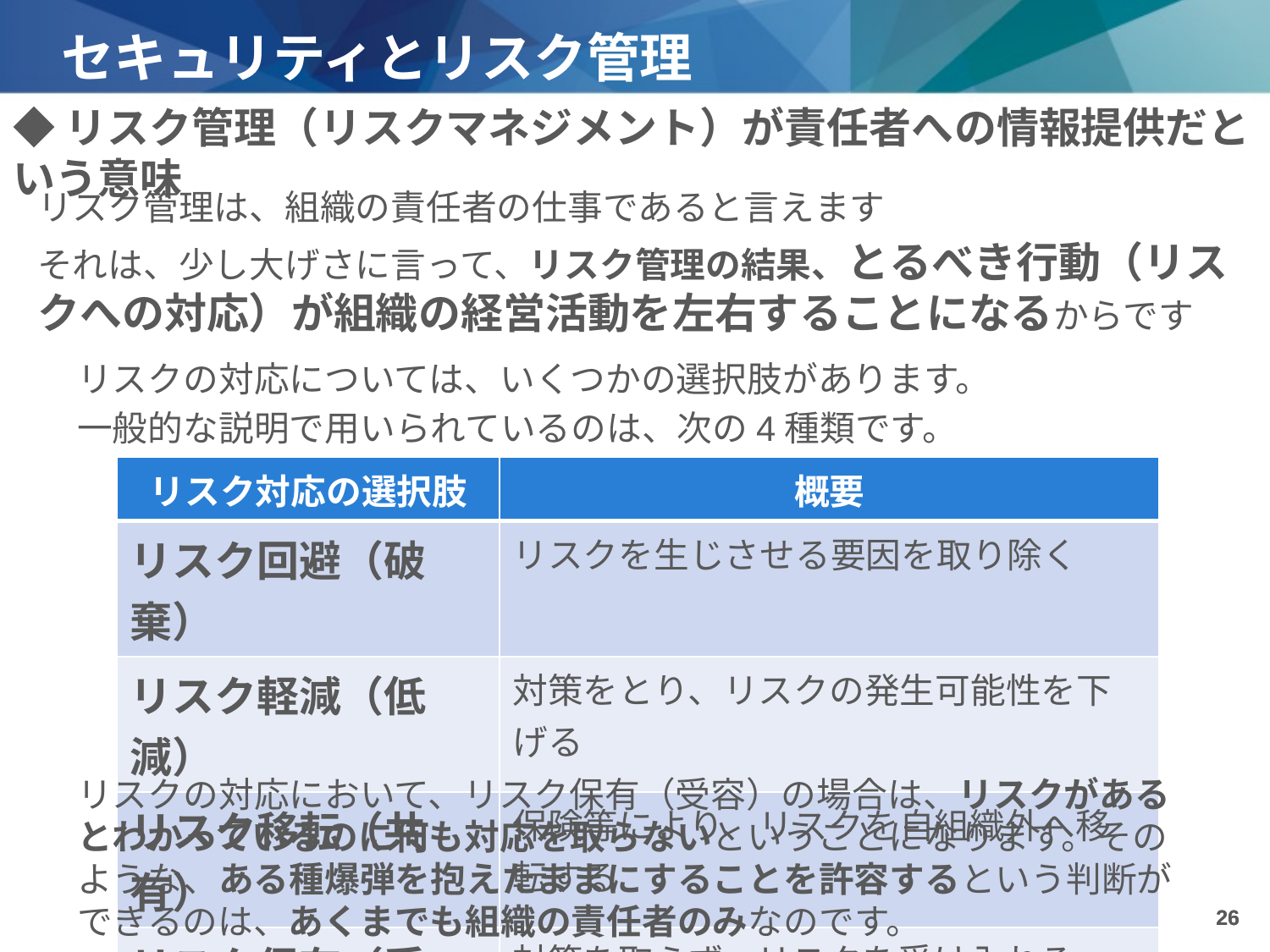

# セキュリティとリスク管理
◆リスク管理（リスクマネジメント）が責任者への情報提供だという意味
リスク管理は、組織の責任者の仕事であると言えます
それは、少し大げさに言って、リスク管理の結果、とるべき行動（リスクへの対応）が組織の経営活動を左右することになるからです
リスクの対応については、いくつかの選択肢があります。
一般的な説明で用いられているのは、次の4種類です。
| リスク対応の選択肢 | 概要 |
| --- | --- |
| リスク回避（破棄） | リスクを生じさせる要因を取り除く |
| リスク軽減（低減） | 対策をとり、リスクの発生可能性を下げる |
| リスク移転（共有） | 保険等により、リスクを自組織外へ移転する |
| リスク保有（受容） | 対策を取らず、リスクを受け入れる |
リスクの対応において、リスク保有（受容）の場合は、リスクがあるとわかっているのに何も対応を取らないということになります。そのような、ある種爆弾を抱えたままにすることを許容するという判断ができるのは、あくまでも組織の責任者のみなのです。